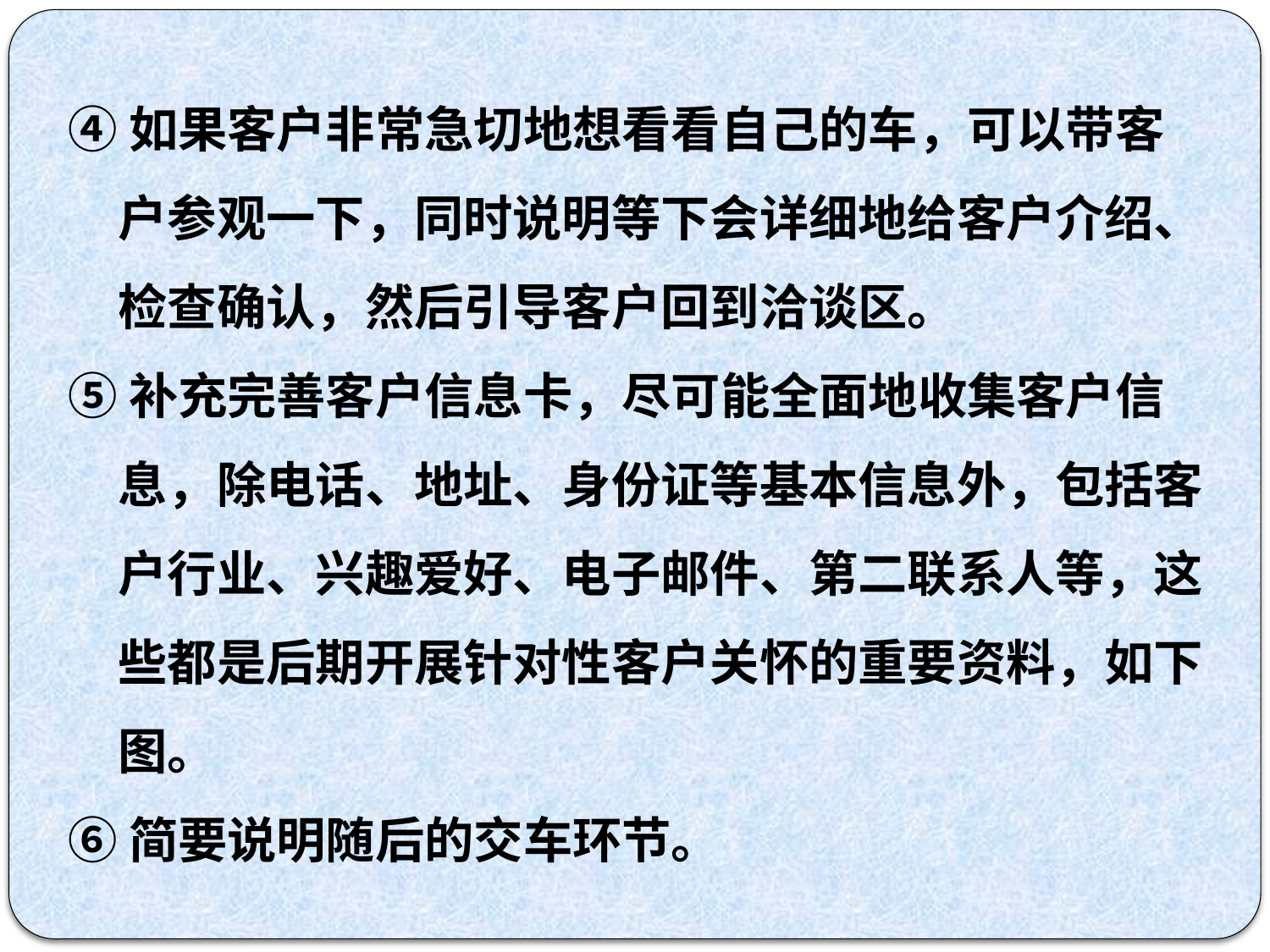

④如果客户非常急切地想看看自己的车，可以带客户参观一下，同时说明等下会详细地给客户介绍、检查确认，然后引导客户回到洽谈区。
⑤补充完善客户信息卡，尽可能全面地收集客户信息，除电话、地址、身份证等基本信息外，包括客户行业、兴趣爱好、电子邮件、第二联系人等，这些都是后期开展针对性客户关怀的重要资料，如下图。
⑥简要说明随后的交车环节。